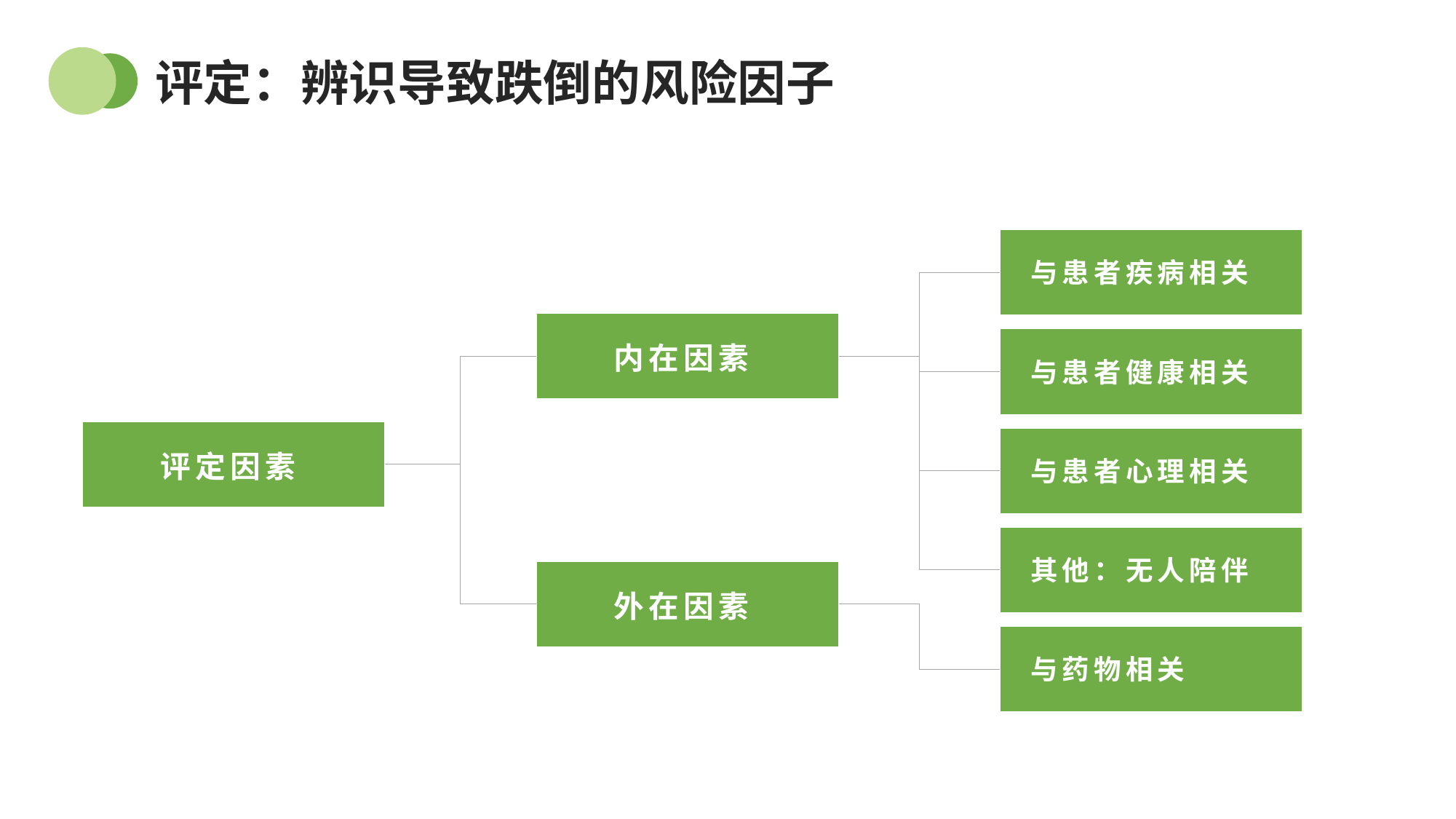

评定：辨识导致跌倒的风险因子

与患者疾病相关

内在因素

与患者健康相关

评定因素

与患者心理相关

其他：无人陪伴

外在因素

与药物相关